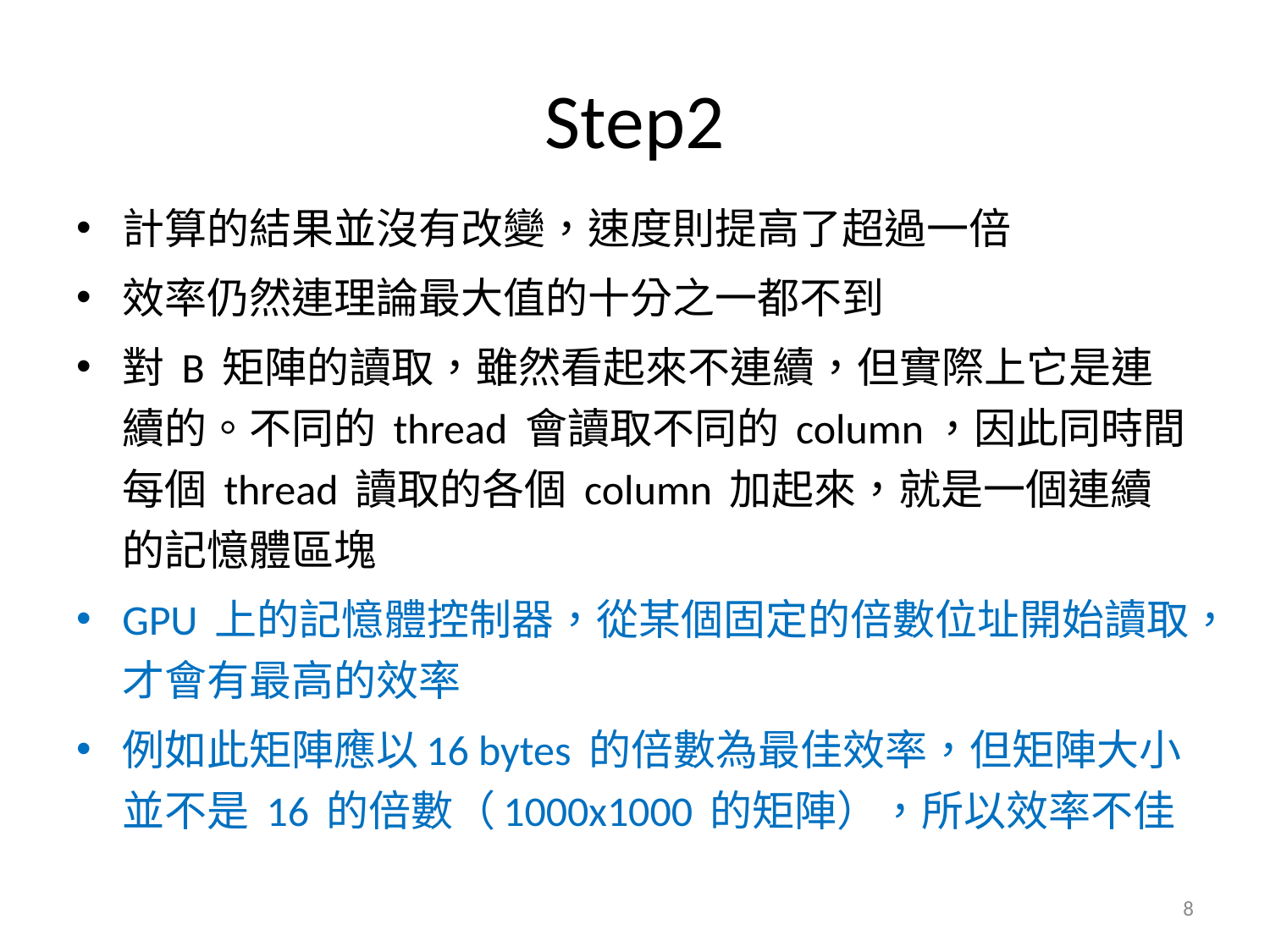

# Step2
計算的結果並沒有改變，速度則提高了超過一倍
效率仍然連理論最大值的十分之一都不到
對 B 矩陣的讀取，雖然看起來不連續，但實際上它是連續的。不同的 thread 會讀取不同的 column，因此同時間每個 thread 讀取的各個 column 加起來，就是一個連續的記憶體區塊
GPU 上的記憶體控制器，從某個固定的倍數位址開始讀取，才會有最高的效率
例如此矩陣應以16 bytes 的倍數為最佳效率，但矩陣大小並不是 16 的倍數（1000x1000 的矩陣），所以效率不佳
8